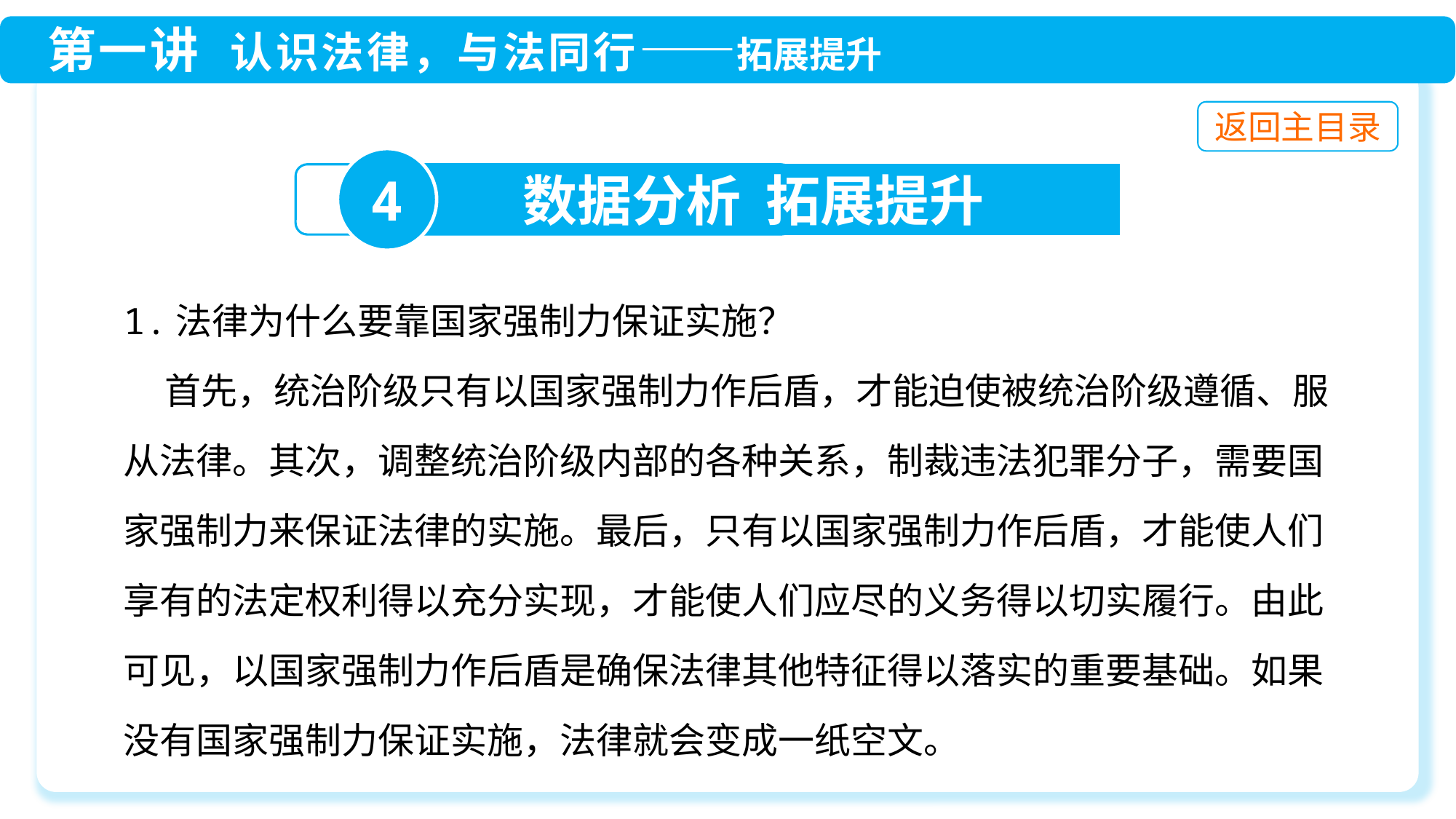

4

数据分析  拓展提升
1.法律为什么要靠国家强制力保证实施？
    首先，统治阶级只有以国家强制力作后盾，才能迫使被统治阶级遵循、服从法律。其次，调整统治阶级内部的各种关系，制裁违法犯罪分子，需要国家强制力来保证法律的实施。最后，只有以国家强制力作后盾，才能使人们享有的法定权利得以充分实现，才能使人们应尽的义务得以切实履行。由此可见，以国家强制力作后盾是确保法律其他特征得以落实的重要基础。如果没有国家强制力保证实施，法律就会变成一纸空文。